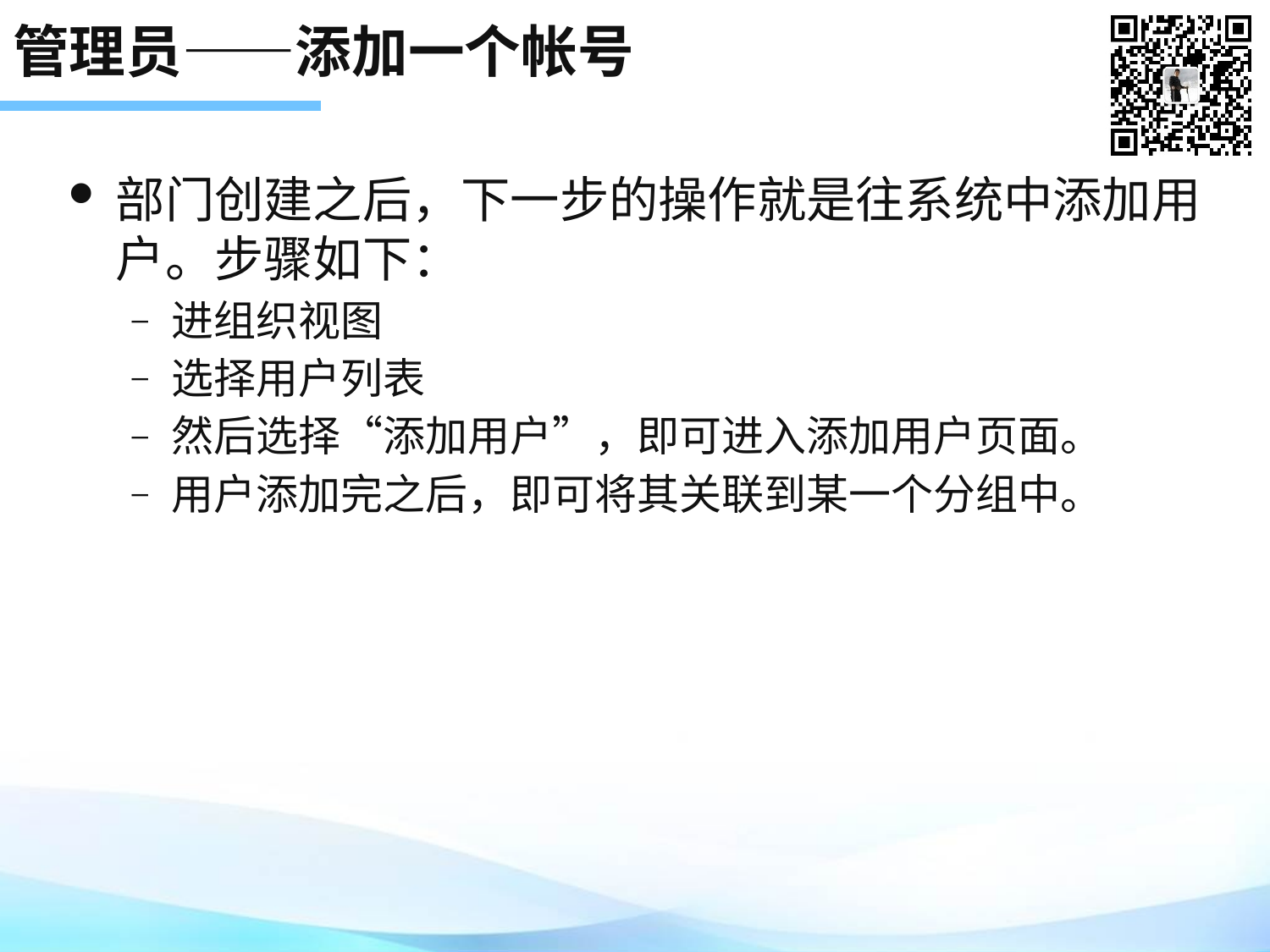

# 管理员——添加一个帐号
部门创建之后，下一步的操作就是往系统中添加用户。步骤如下：
进组织视图
选择用户列表
然后选择“添加用户”，即可进入添加用户页面。
用户添加完之后，即可将其关联到某一个分组中。